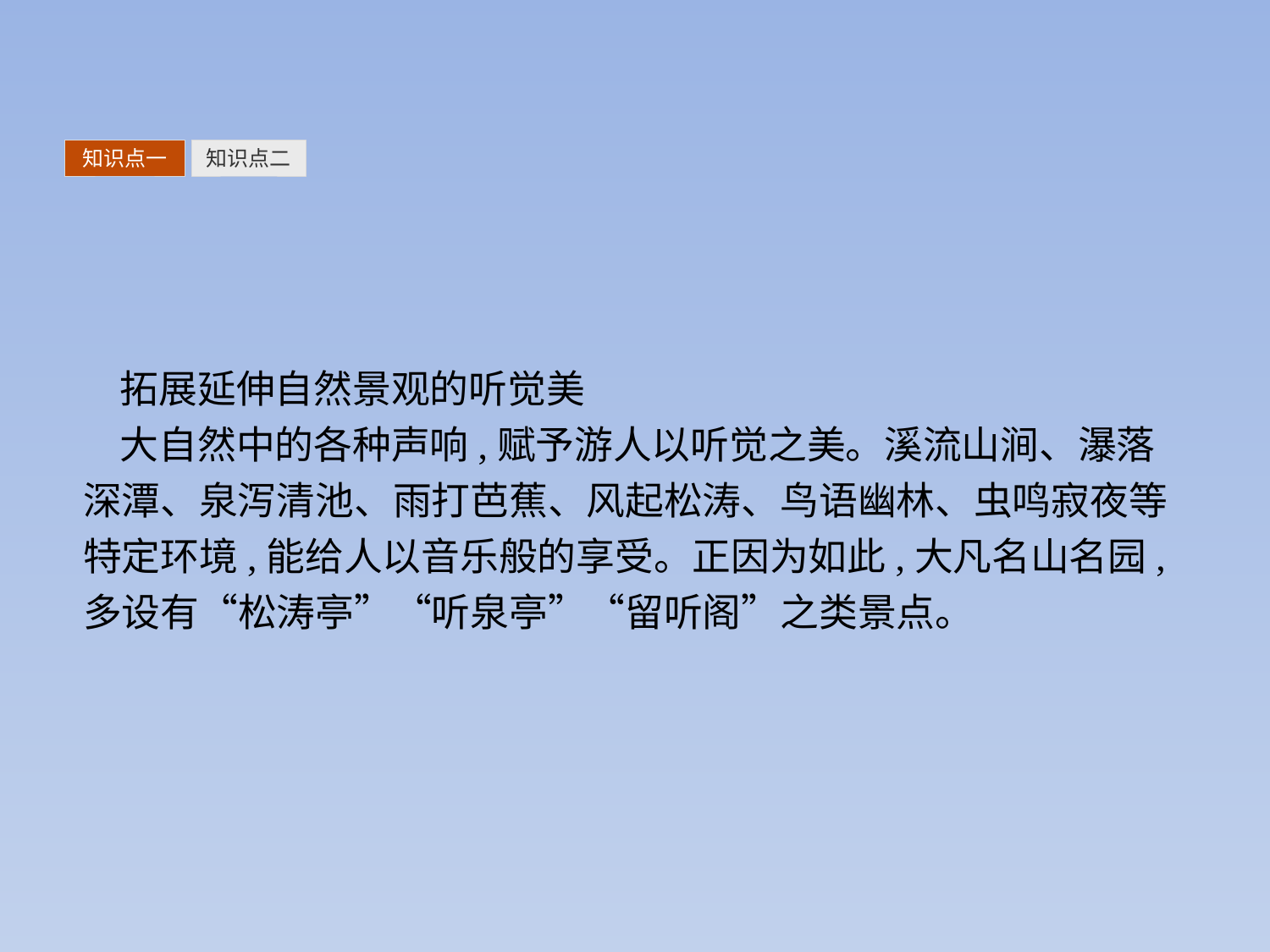

知识点一
知识点二
拓展延伸自然景观的听觉美
大自然中的各种声响,赋予游人以听觉之美。溪流山涧、瀑落深潭、泉泻清池、雨打芭蕉、风起松涛、鸟语幽林、虫鸣寂夜等特定环境,能给人以音乐般的享受。正因为如此,大凡名山名园,多设有“松涛亭”“听泉亭”“留听阁”之类景点。